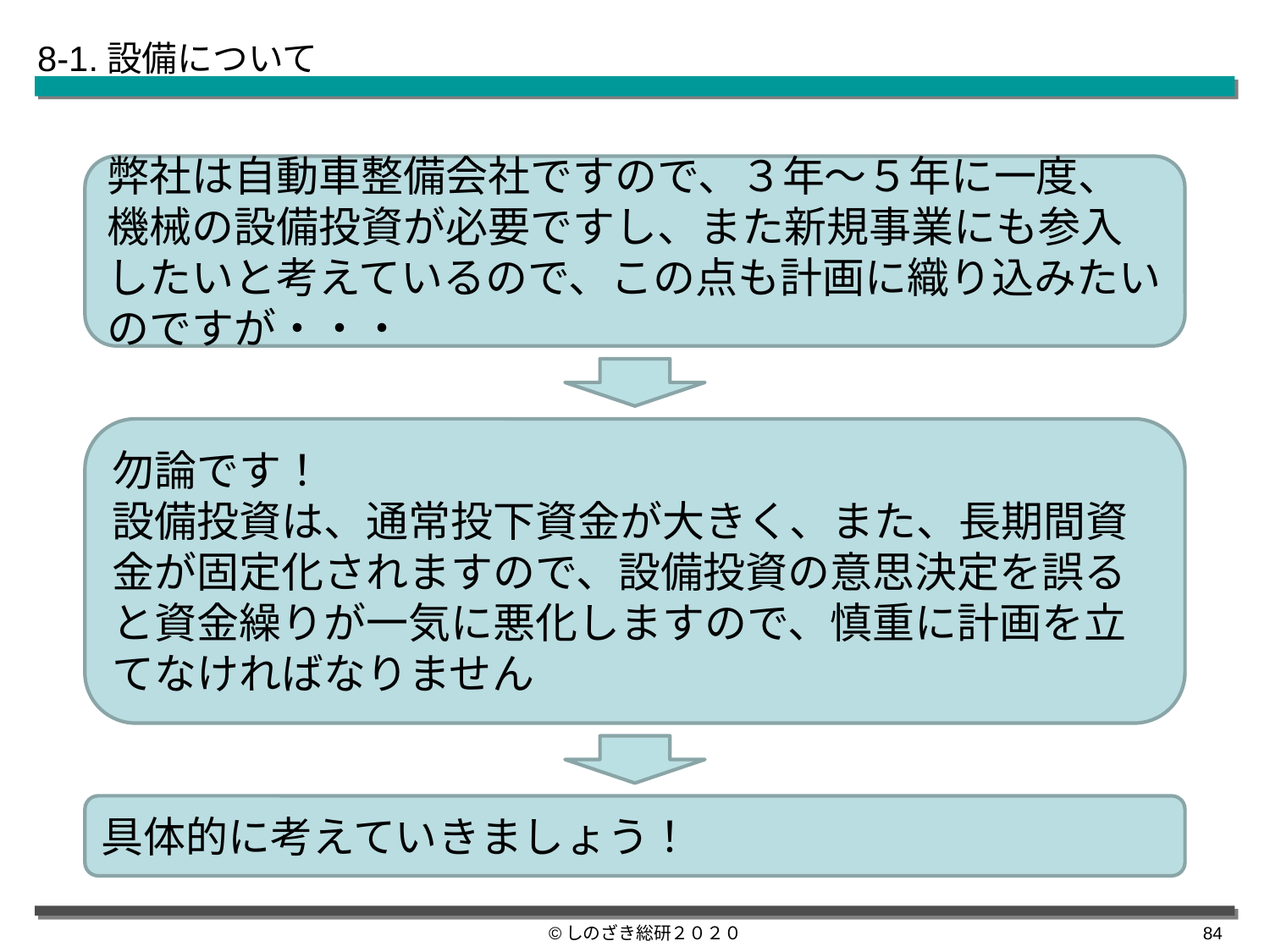

8-1.設備について
弊社は自動車整備会社ですので、３年～５年に一度、機械の設備投資が必要ですし、また新規事業にも参入したいと考えているので、この点も計画に織り込みたいのですが・・・

勿論です！
設備投資は、通常投下資金が大きく、また、長期間資金が固定化されますので、設備投資の意思決定を誤ると資金繰りが一気に悪化しますので、慎重に計画を立てなければなりません

具体的に考えていきましょう！
©しのざき総研２０２０
84